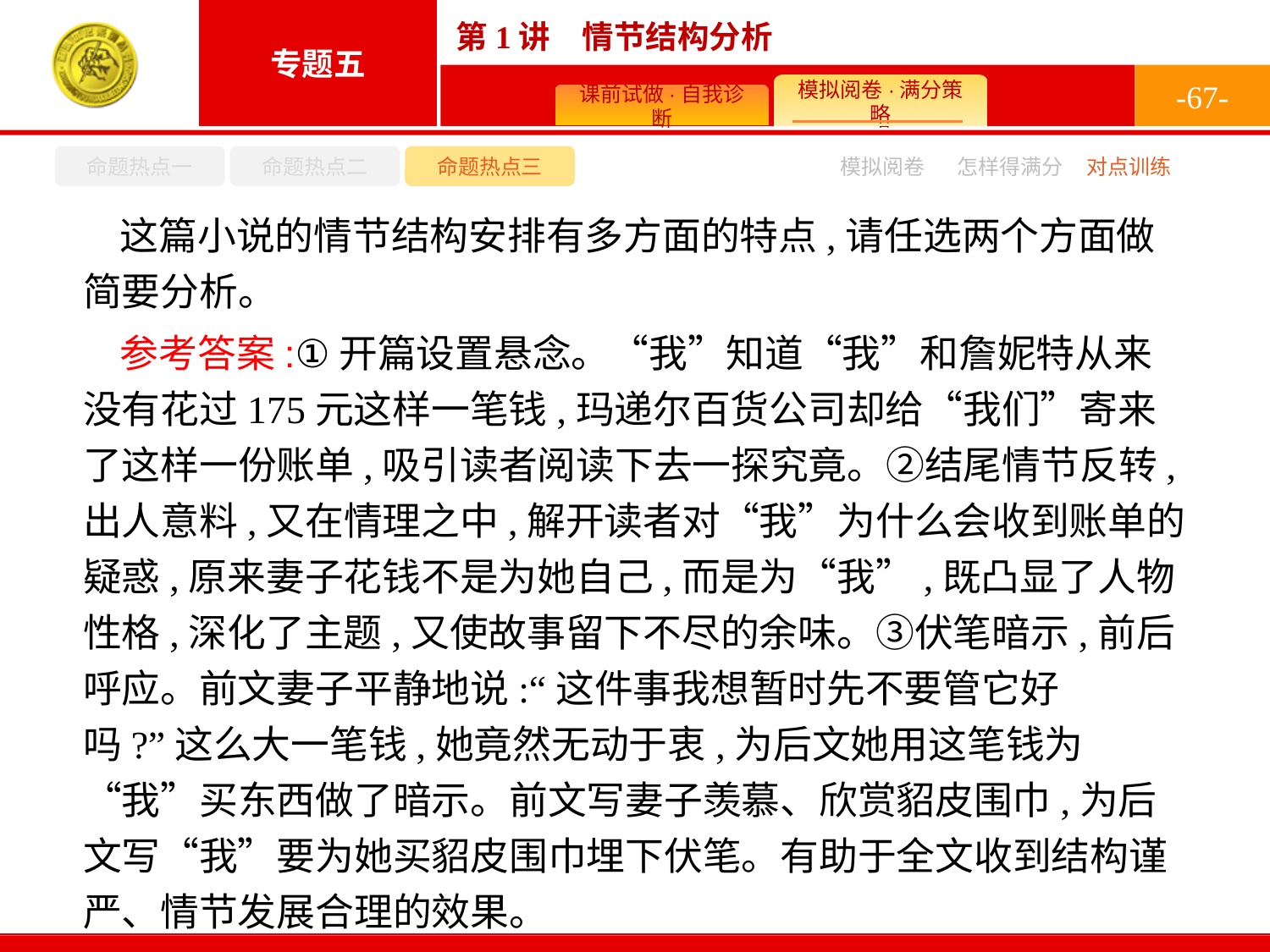

-67-
命题热点一
命题热点二
命题热点三
模拟阅卷
怎样得满分
对点训练
这篇小说的情节结构安排有多方面的特点,请任选两个方面做简要分析。
参考答案:①开篇设置悬念。“我”知道“我”和詹妮特从来没有花过175元这样一笔钱,玛递尔百货公司却给“我们”寄来了这样一份账单,吸引读者阅读下去一探究竟。②结尾情节反转,出人意料,又在情理之中,解开读者对“我”为什么会收到账单的疑惑,原来妻子花钱不是为她自己,而是为“我”,既凸显了人物性格,深化了主题,又使故事留下不尽的余味。③伏笔暗示,前后呼应。前文妻子平静地说:“这件事我想暂时先不要管它好吗?”这么大一笔钱,她竟然无动于衷,为后文她用这笔钱为“我”买东西做了暗示。前文写妻子羡慕、欣赏貂皮围巾,为后文写“我”要为她买貂皮围巾埋下伏笔。有助于全文收到结构谨严、情节发展合理的效果。